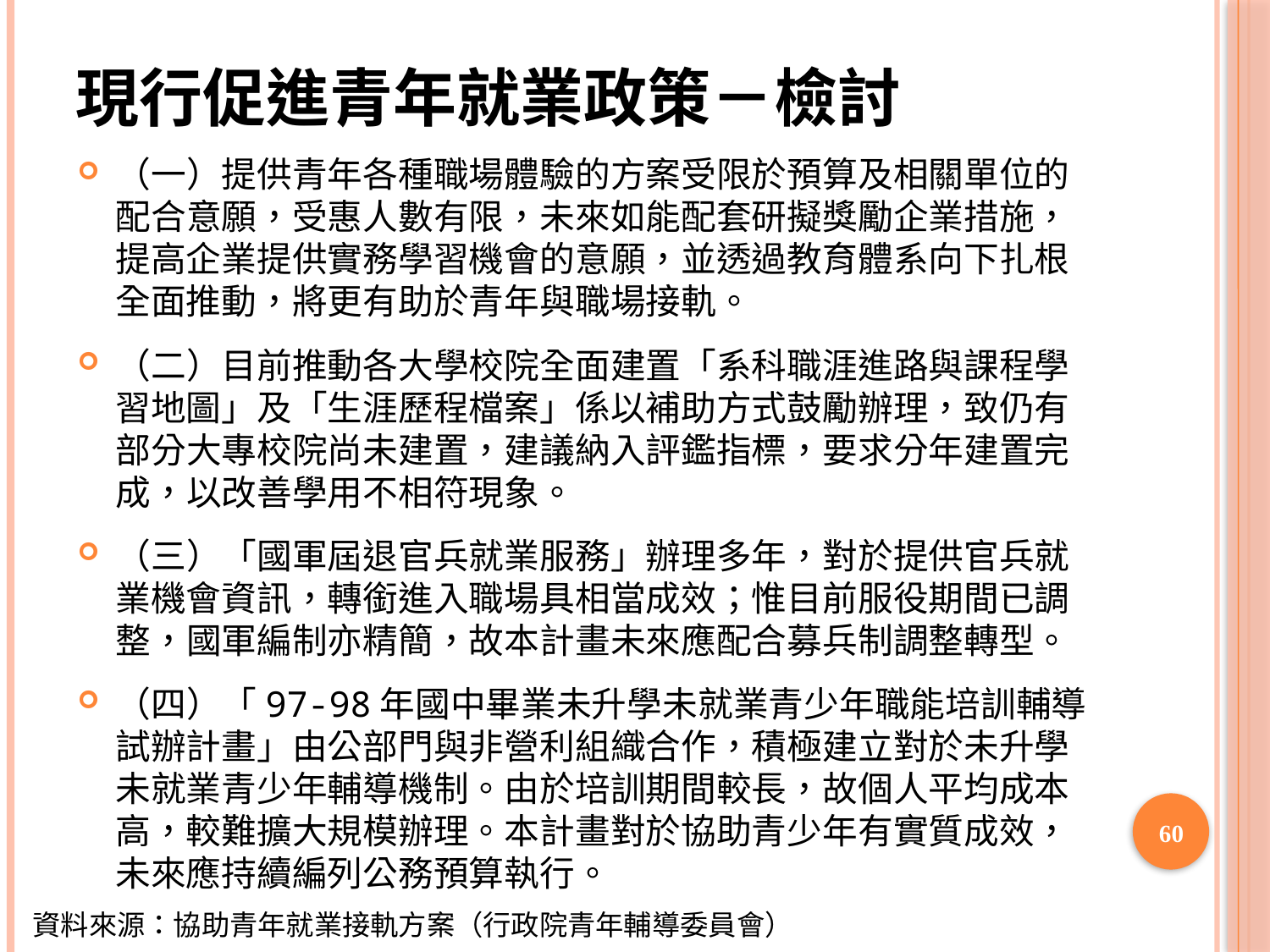

# 現行促進青年就業政策－檢討
（一）提供青年各種職場體驗的方案受限於預算及相關單位的配合意願，受惠人數有限，未來如能配套研擬獎勵企業措施，提高企業提供實務學習機會的意願，並透過教育體系向下扎根全面推動，將更有助於青年與職場接軌。
（二）目前推動各大學校院全面建置「系科職涯進路與課程學習地圖」及「生涯歷程檔案」係以補助方式鼓勵辦理，致仍有部分大專校院尚未建置，建議納入評鑑指標，要求分年建置完成，以改善學用不相符現象。
（三）「國軍屆退官兵就業服務」辦理多年，對於提供官兵就業機會資訊，轉銜進入職場具相當成效；惟目前服役期間已調整，國軍編制亦精簡，故本計畫未來應配合募兵制調整轉型。
（四）「97-98年國中畢業未升學未就業青少年職能培訓輔導試辦計畫」由公部門與非營利組織合作，積極建立對於未升學未就業青少年輔導機制。由於培訓期間較長，故個人平均成本高，較難擴大規模辦理。本計畫對於協助青少年有實質成效，未來應持續編列公務預算執行。

60
資料來源：協助青年就業接軌方案（行政院青年輔導委員會）